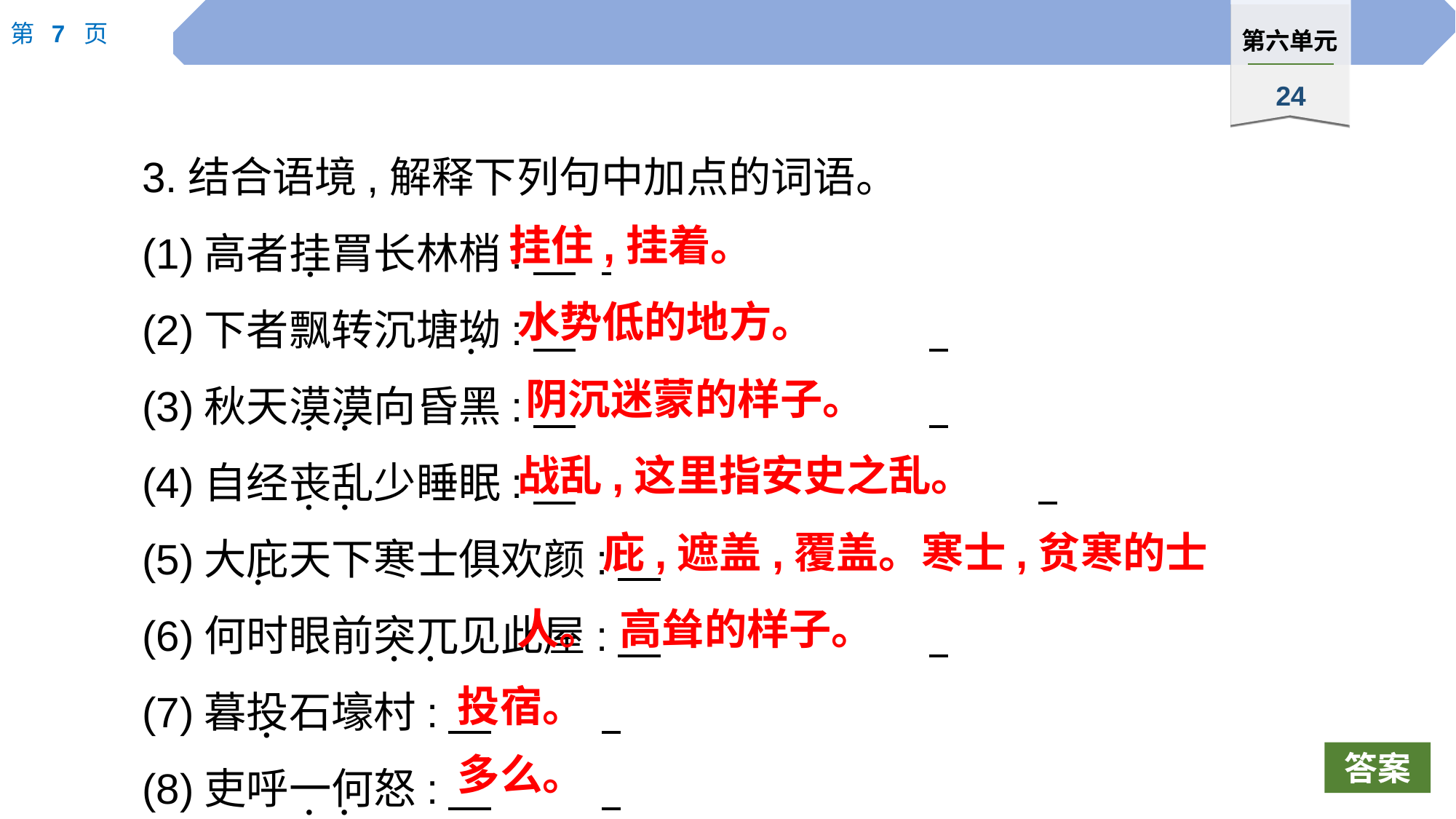

3.结合语境,解释下列句中加点的词语。
(1)高者挂罥长林梢:
(2)下者飘转沉塘坳:
(3)秋天漠漠向昏黑:
(4)自经丧乱少睡眠:
(5)大庇天下寒士俱欢颜:
(6)何时眼前突兀见此屋:
(7)暮投石壕村:
(8)吏呼一何怒:
挂住,挂着。
 ·
水势低的地方。
 ·
阴沉迷蒙的样子。
 ·   ·

战乱,这里指安史之乱。
 ·   ·

庇,遮盖,覆盖。寒士,贫寒的士人。
 ·
高耸的样子。
 ·   ·

投宿。
 ·
多么。
答案
 ·
 ·